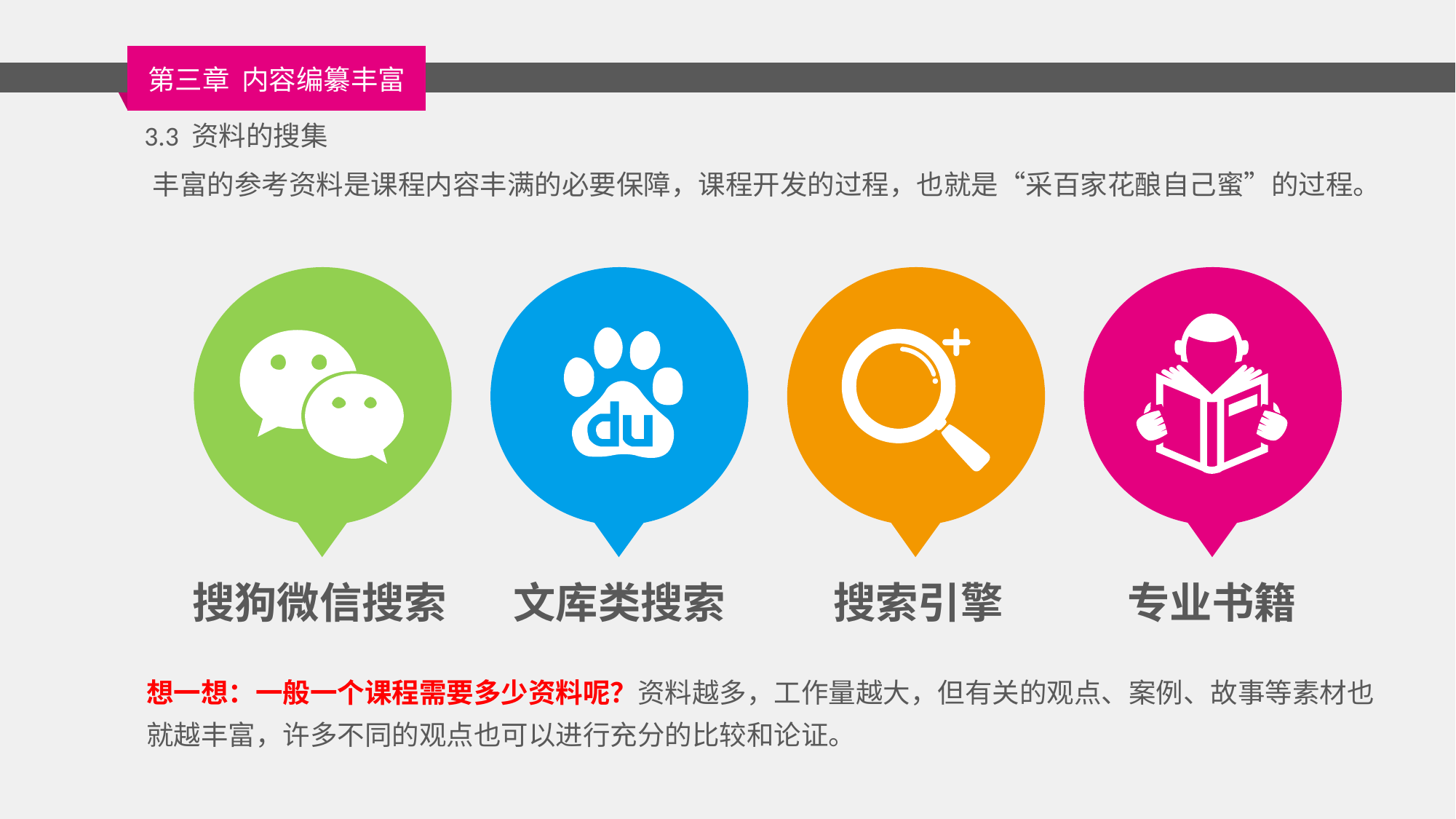

3.3 资料的搜集
丰富的参考资料是课程内容丰满的必要保障，课程开发的过程，也就是“采百家花酿自己蜜”的过程。

搜狗微信搜索
文库类搜索
搜索引擎
专业书籍
想一想：一般一个课程需要多少资料呢？资料越多，工作量越大，但有关的观点、案例、故事等素材也就越丰富，许多不同的观点也可以进行充分的比较和论证。